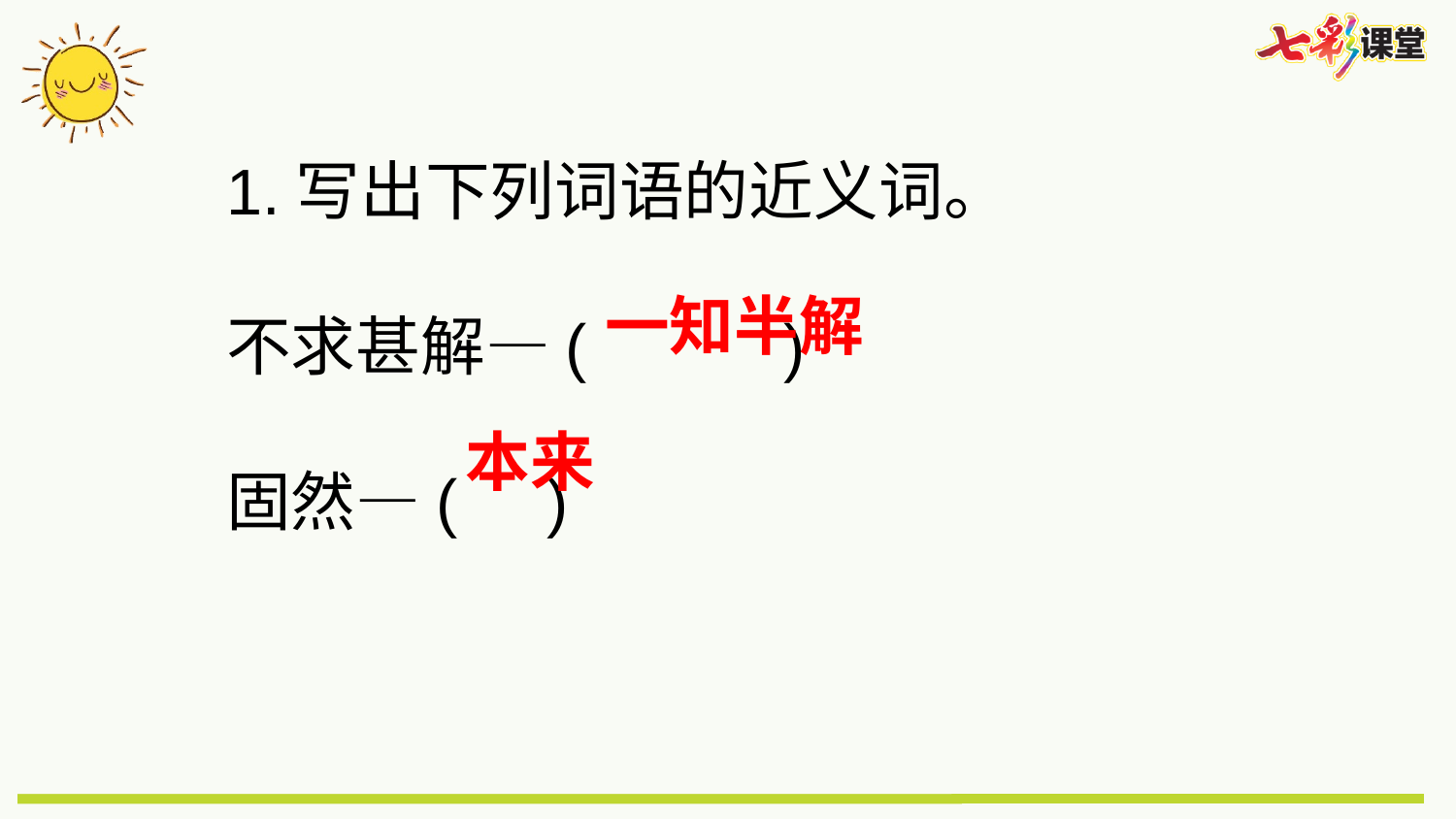

1.写出下列词语的近义词。
不求甚解—(           )
固然—(     )
一知半解
本来